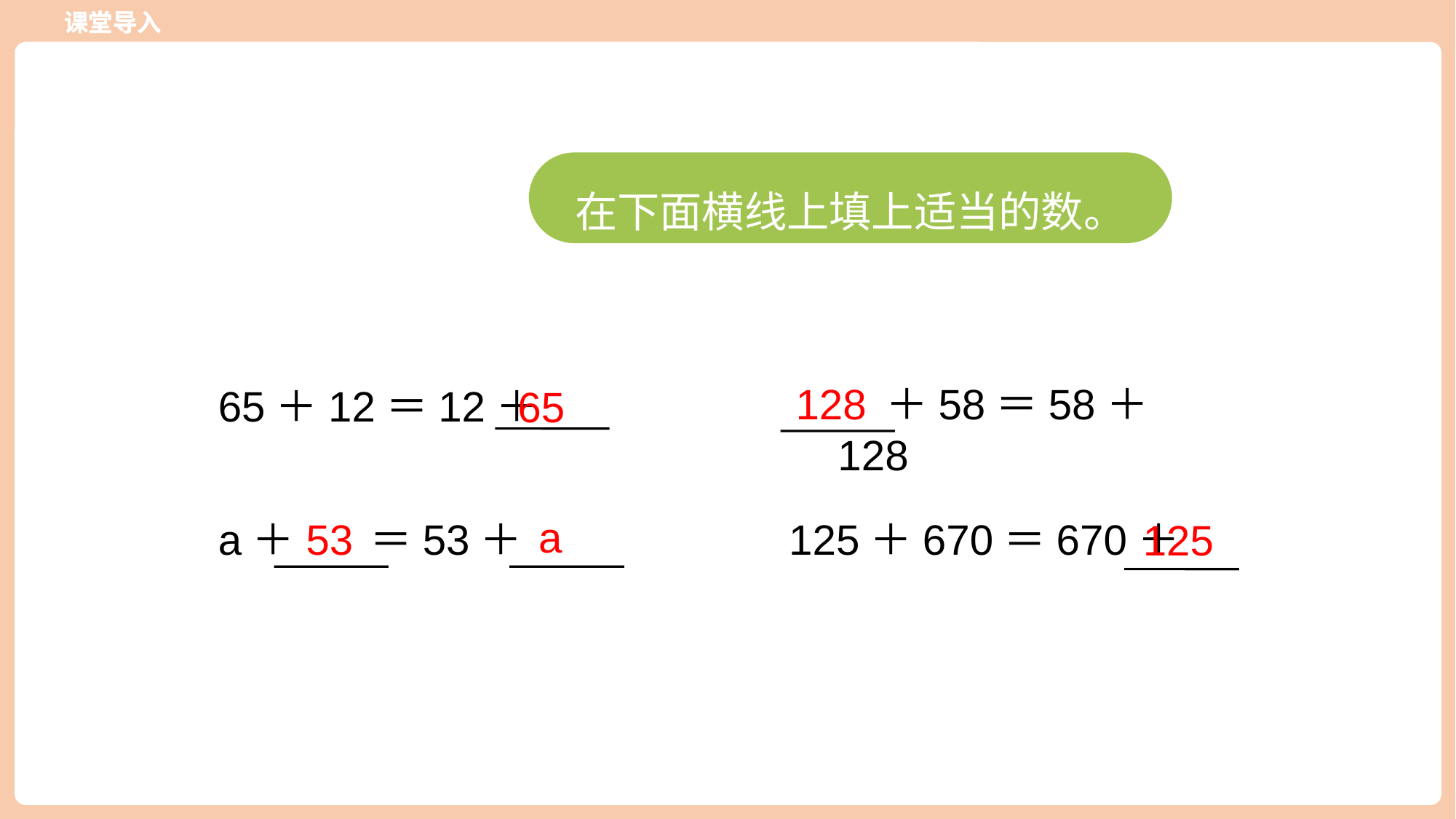

课堂导入
课堂导入
在下面横线上填上适当的数。
128
    ＋58＝58＋128
65＋12＝12＋
65

a
a＋        ＝53＋
125＋670＝670＋
53
125